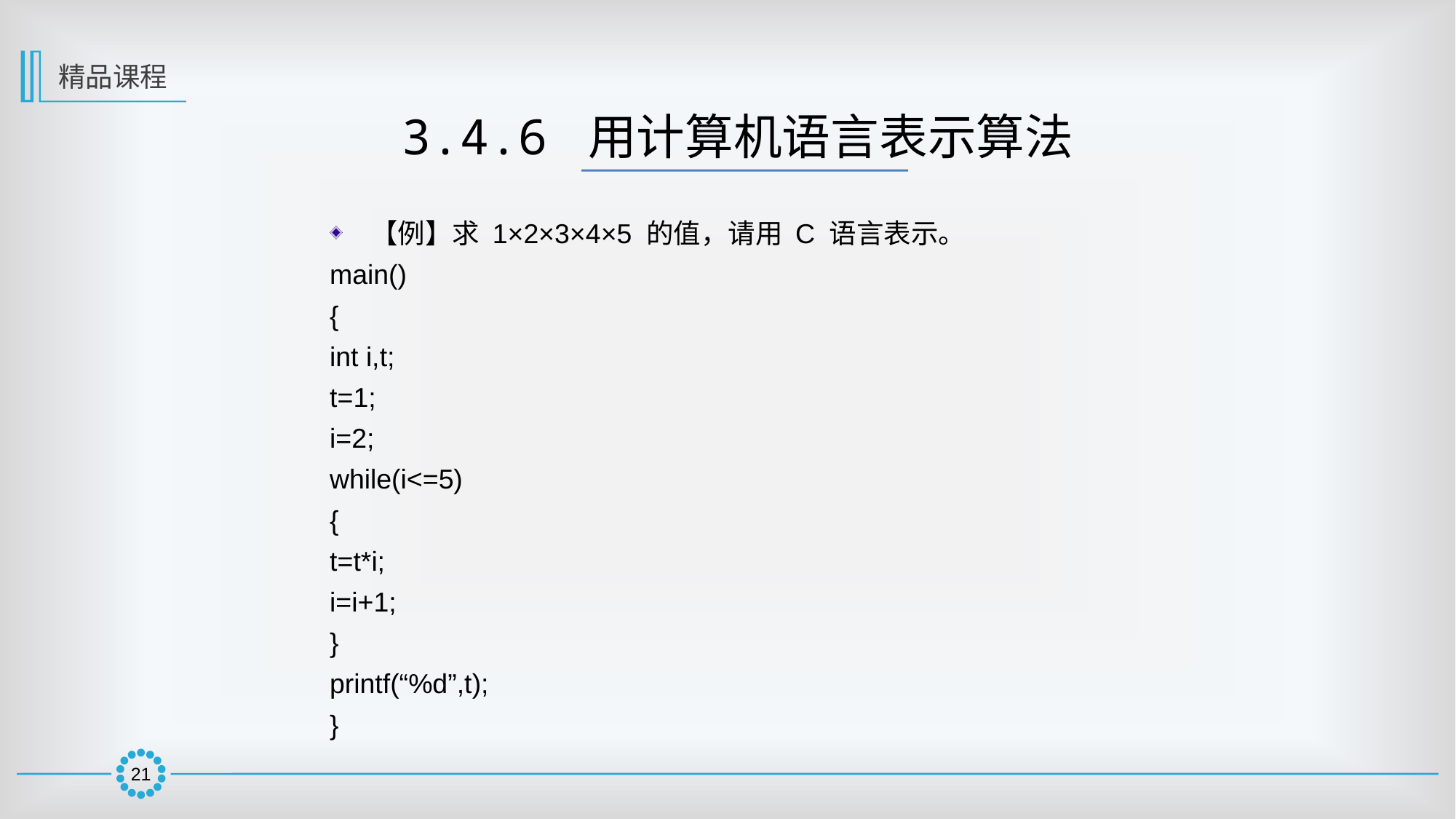

精品课程
3.4.6 用计算机语言表示算法

【例】求 1×2×3×4×5 的值，请用 C 语言表示。
main()
{
int i,t;
t=1;
i=2;
while(i<=5)
{
t=t*i;
i=i+1;
}
printf(“%d”,t);
}

21